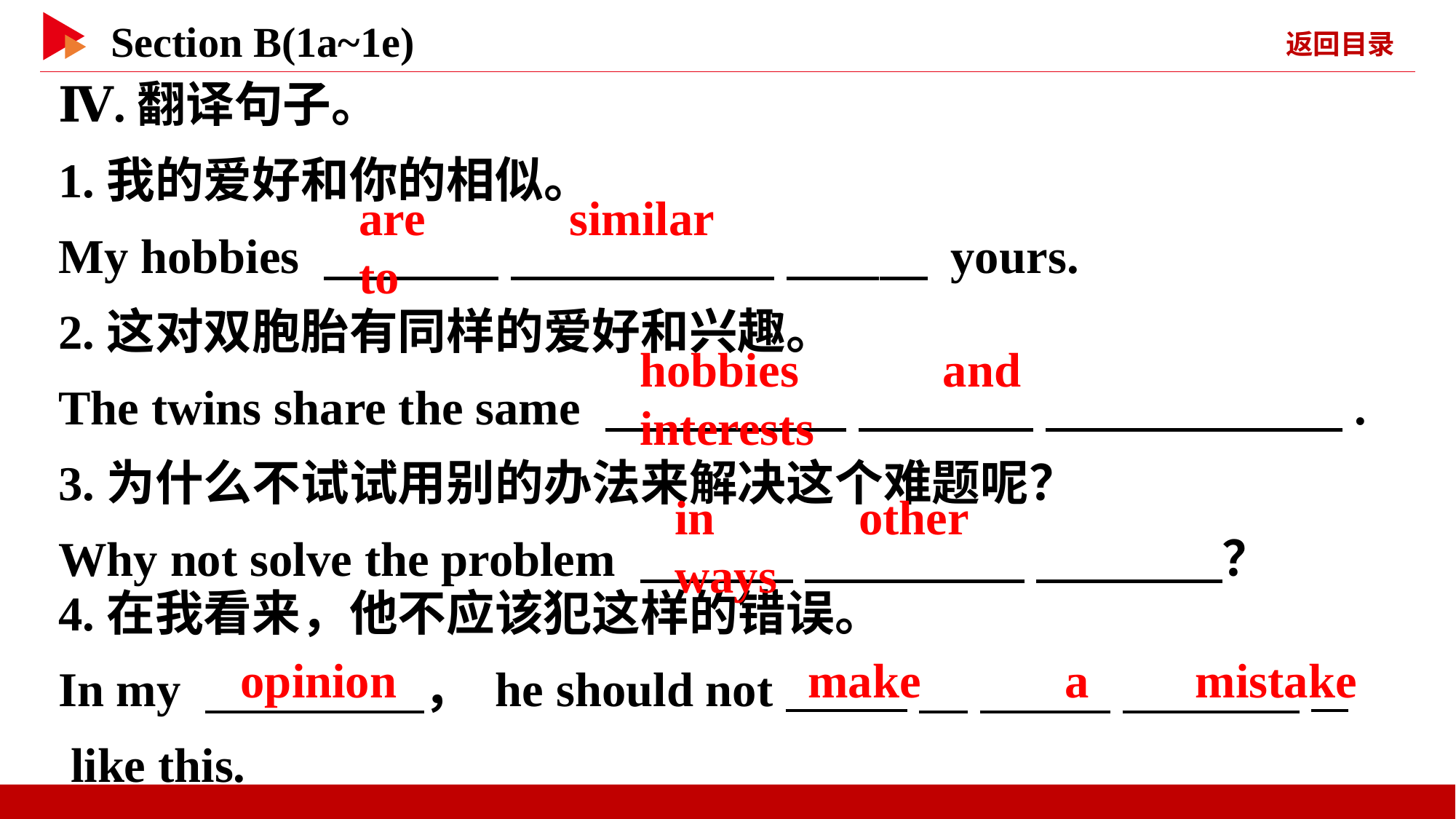

Ⅳ.翻译句子。
1.我的爱好和你的相似。
My hobbies 　       　 　               　 　    　 yours.
2.这对双胞胎有同样的爱好和兴趣。
The twins share the same 　             　 　       　 　                  　.
3.为什么不试试用别的办法来解决这个难题呢？
Why not solve the problem 　     　 　           　 　        　？
are 　 　similar 　 　to
hobbies 　 　and 　 　interests
in 　 　other 　 　ways
4.在我看来，他不应该犯这样的错误。
In my 　           　， he should not           　 　   　                 _
 like this.
opinion
make 　 　a 　  mistake